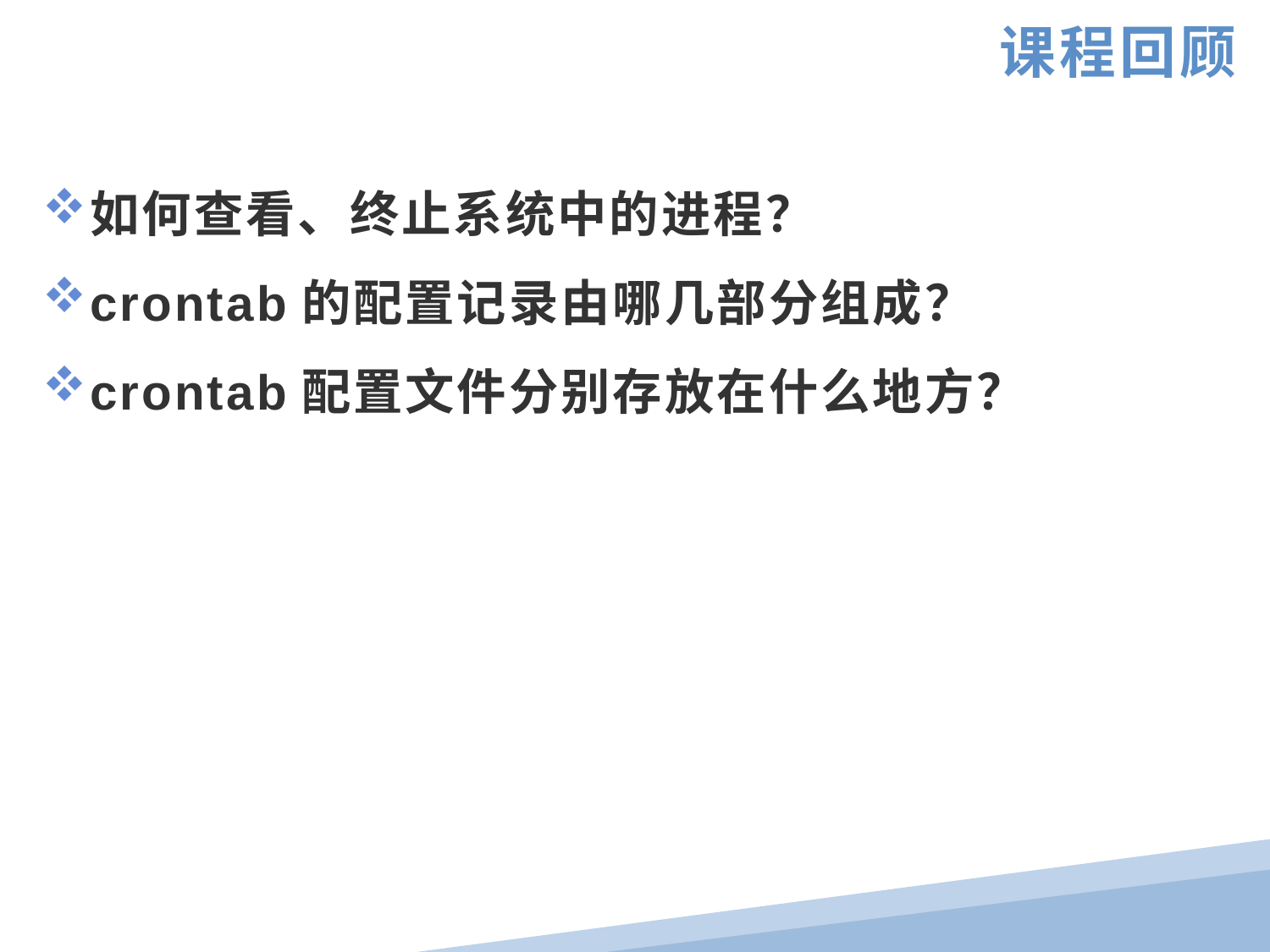

课程回顾
如何查看、终止系统中的进程？
crontab的配置记录由哪几部分组成？
crontab配置文件分别存放在什么地方？